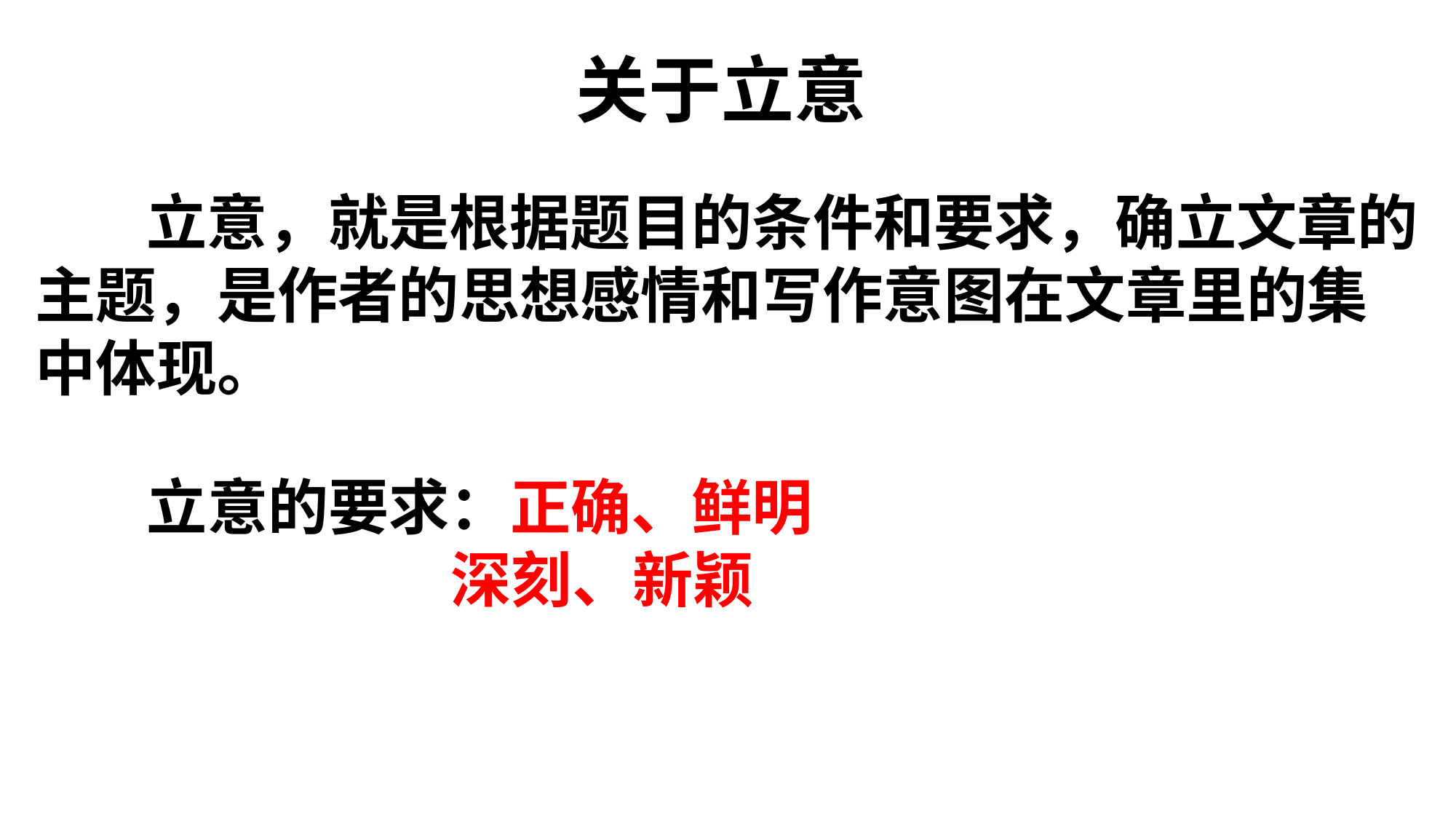

关于立意
       立意，就是根据题目的条件和要求，确立文章的主题，是作者的思想感情和写作意图在文章里的集中体现。
       立意的要求：正确、鲜明
                             深刻、新颖